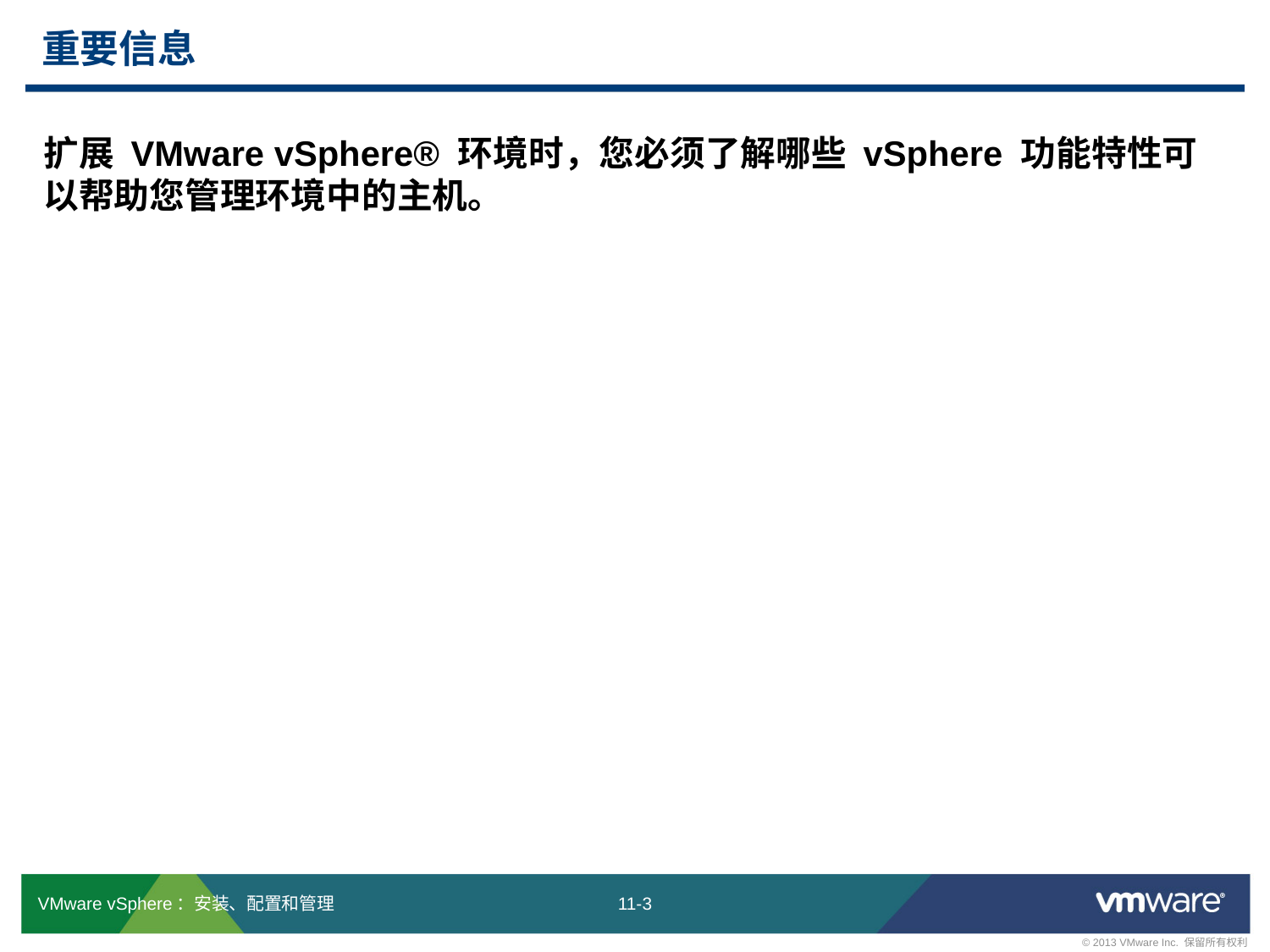

# 重要信息
扩展 VMware vSphere® 环境时，您必须了解哪些 vSphere 功能特性可以帮助您管理环境中的主机。